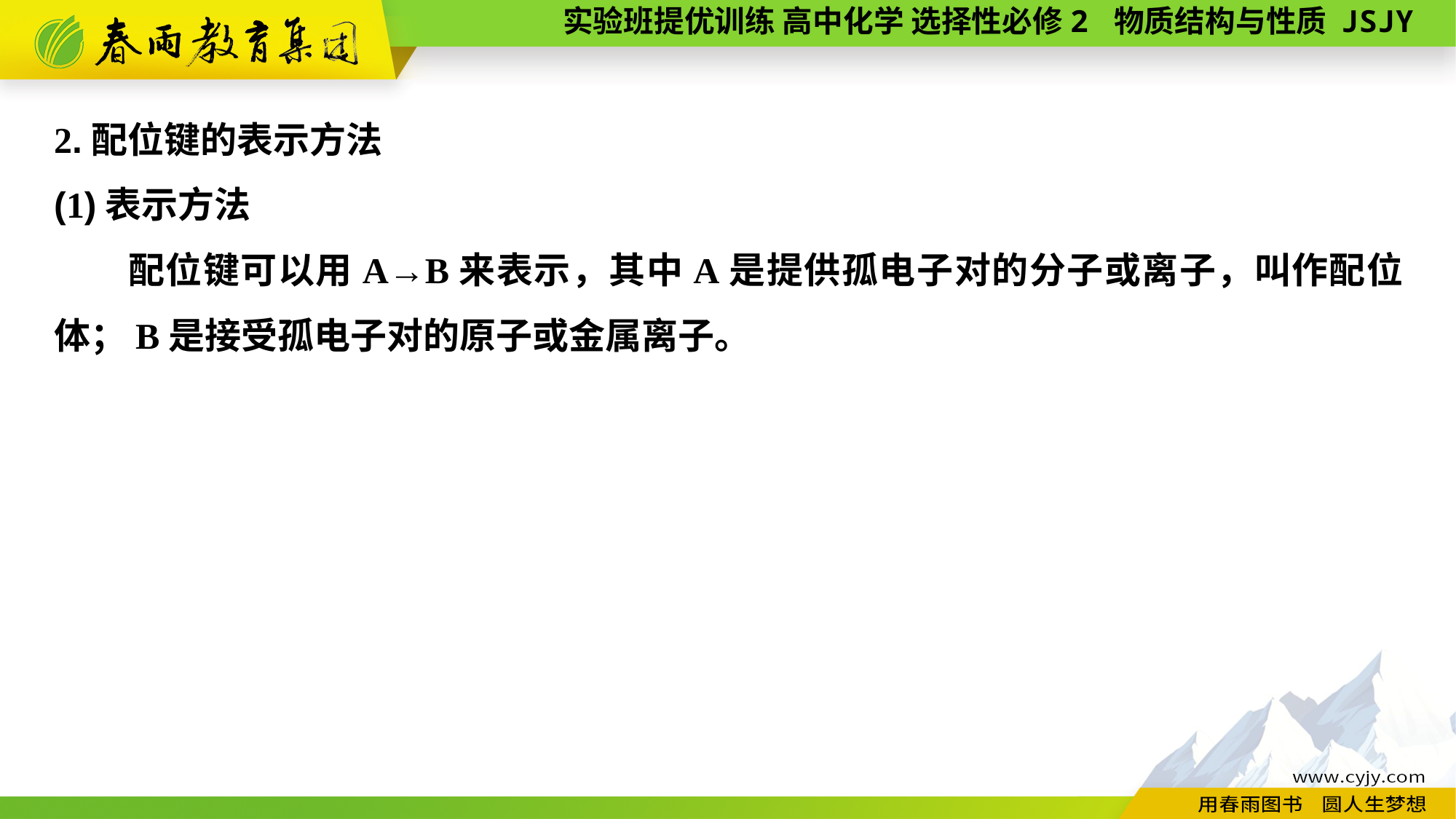

2.配位键的表示方法
(1)表示方法
配位键可以用A→B来表示，其中A是提供孤电子对的分子或离子，叫作配位体；B是接受孤电子对的原子或金属离子。